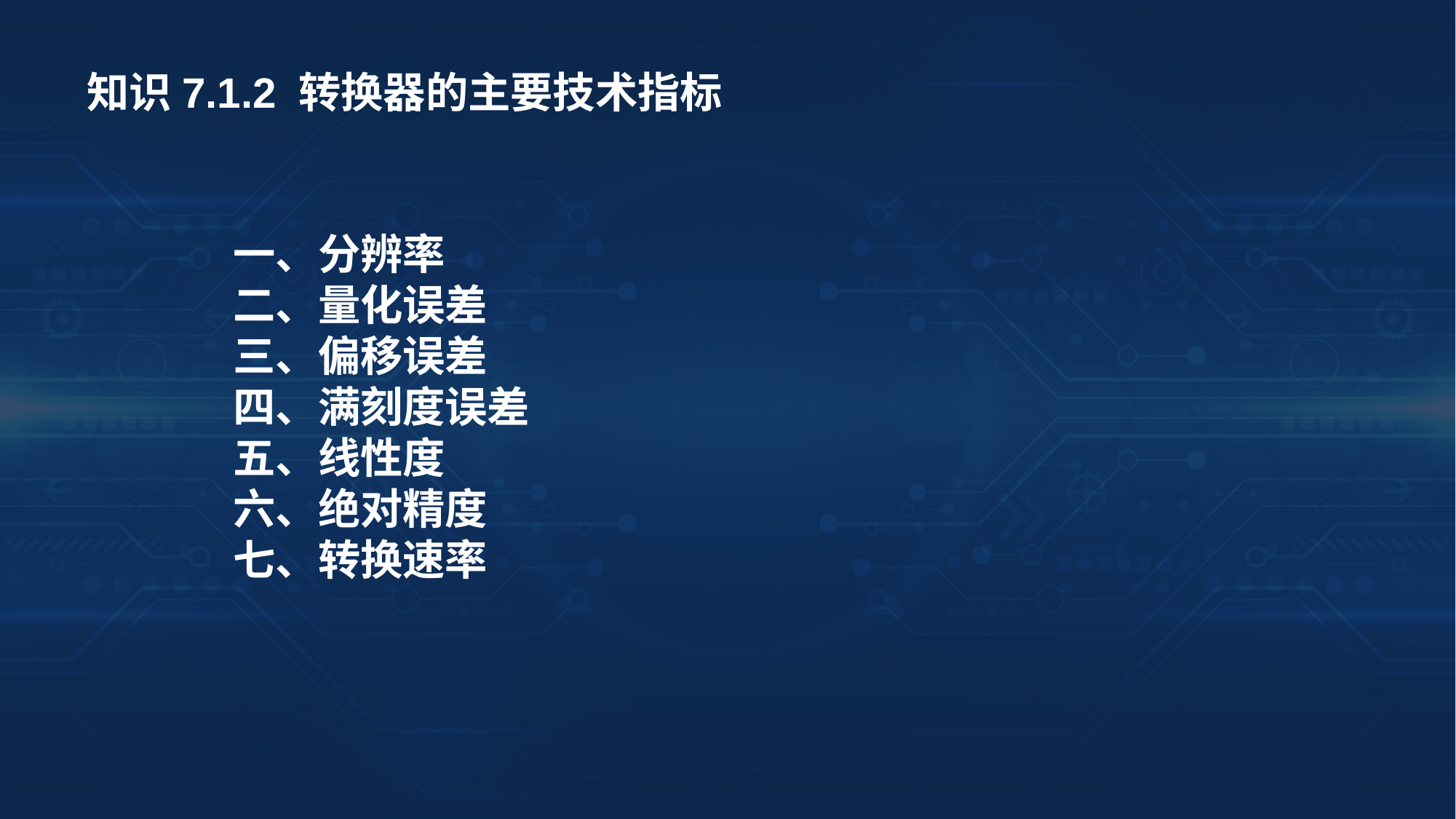

知识7.1.2 转换器的主要技术指标
一、分辨率
二、量化误差
三、偏移误差
四、满刻度误差
五、线性度
六、绝对精度
七、转换速率